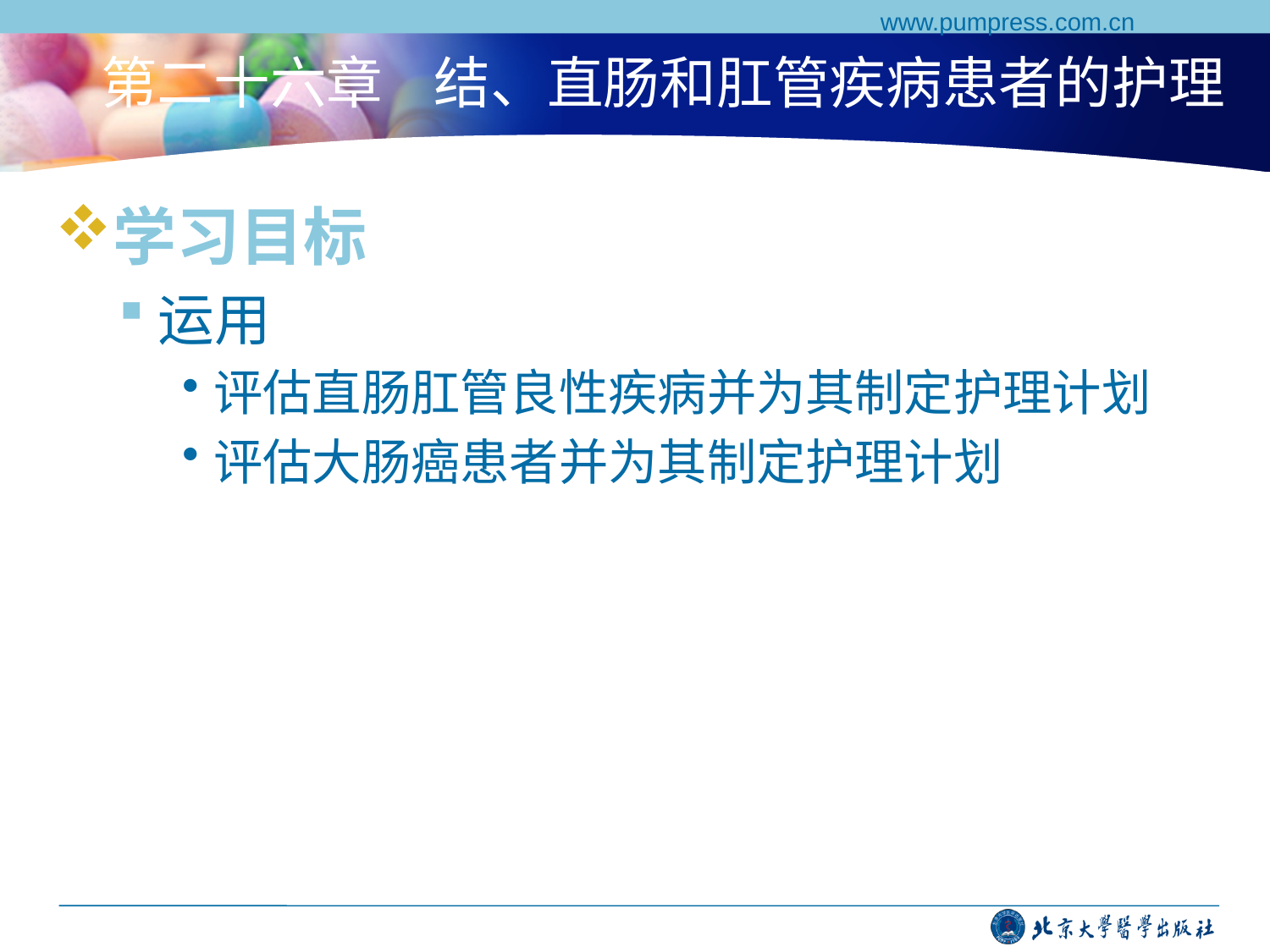

www.pumpress.com.cn
# 第二十六章    结、直肠和肛管疾病患者的护理
学习目标
运用
评估直肠肛管良性疾病并为其制定护理计划
评估大肠癌患者并为其制定护理计划